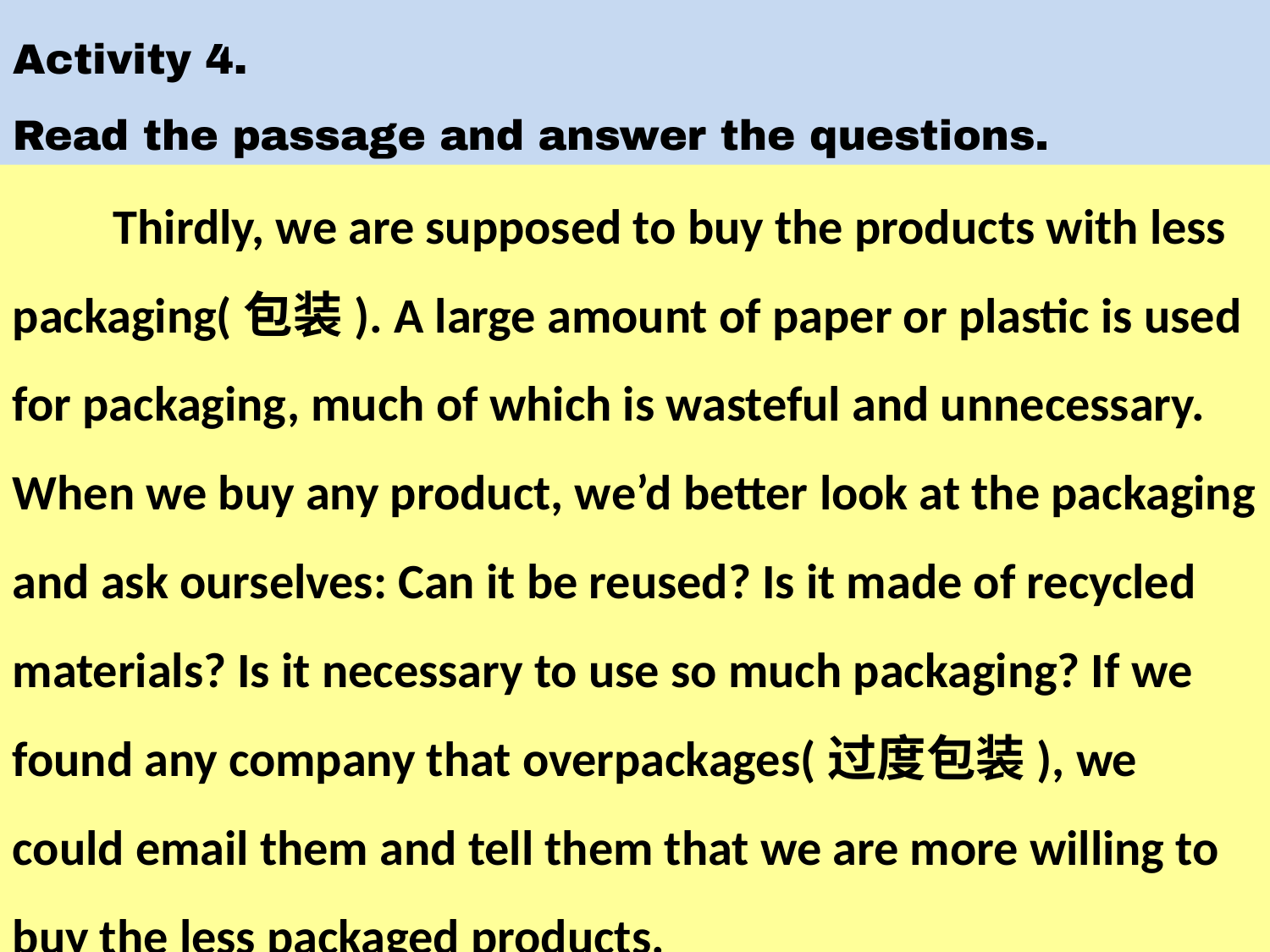

Activity 4.
Read the passage and answer the questions.

         Thirdly, we are supposed to buy the products with less packaging(包装). A large amount of paper or plastic is used for packaging, much of which is wasteful and unnecessary. When we buy any product, we’d better look at the packaging and ask ourselves: Can it be reused? Is it made of recycled materials? Is it necessary to use so much packaging? If we found any company that overpackages(过度包装), we could email them and tell them that we are more willing to buy the less packaged products.